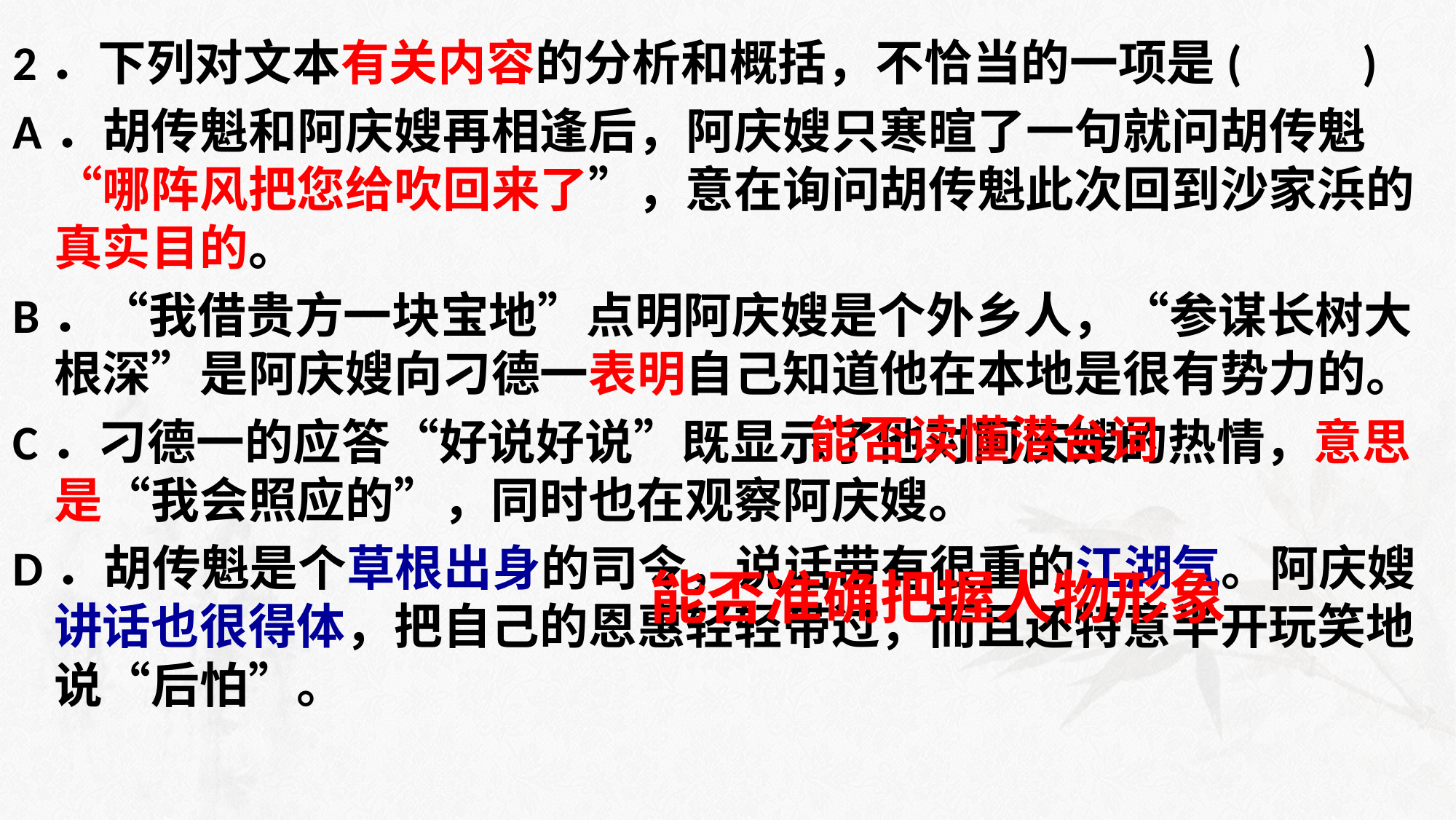

2．下列对文本有关内容的分析和概括，不恰当的一项是(　　)
A．胡传魁和阿庆嫂再相逢后，阿庆嫂只寒暄了一句就问胡传魁“哪阵风把您给吹回来了”，意在询问胡传魁此次回到沙家浜的真实目的。
B．“我借贵方一块宝地”点明阿庆嫂是个外乡人，“参谋长树大根深”是阿庆嫂向刁德一表明自己知道他在本地是很有势力的。
C．刁德一的应答“好说好说”既显示了他对阿庆嫂的热情，意思是“我会照应的”，同时也在观察阿庆嫂。
D．胡传魁是个草根出身的司令，说话带有很重的江湖气。阿庆嫂讲话也很得体，把自己的恩惠轻轻带过，而且还特意半开玩笑地说“后怕”。

#
能否读懂潜台词
能否准确把握人物形象